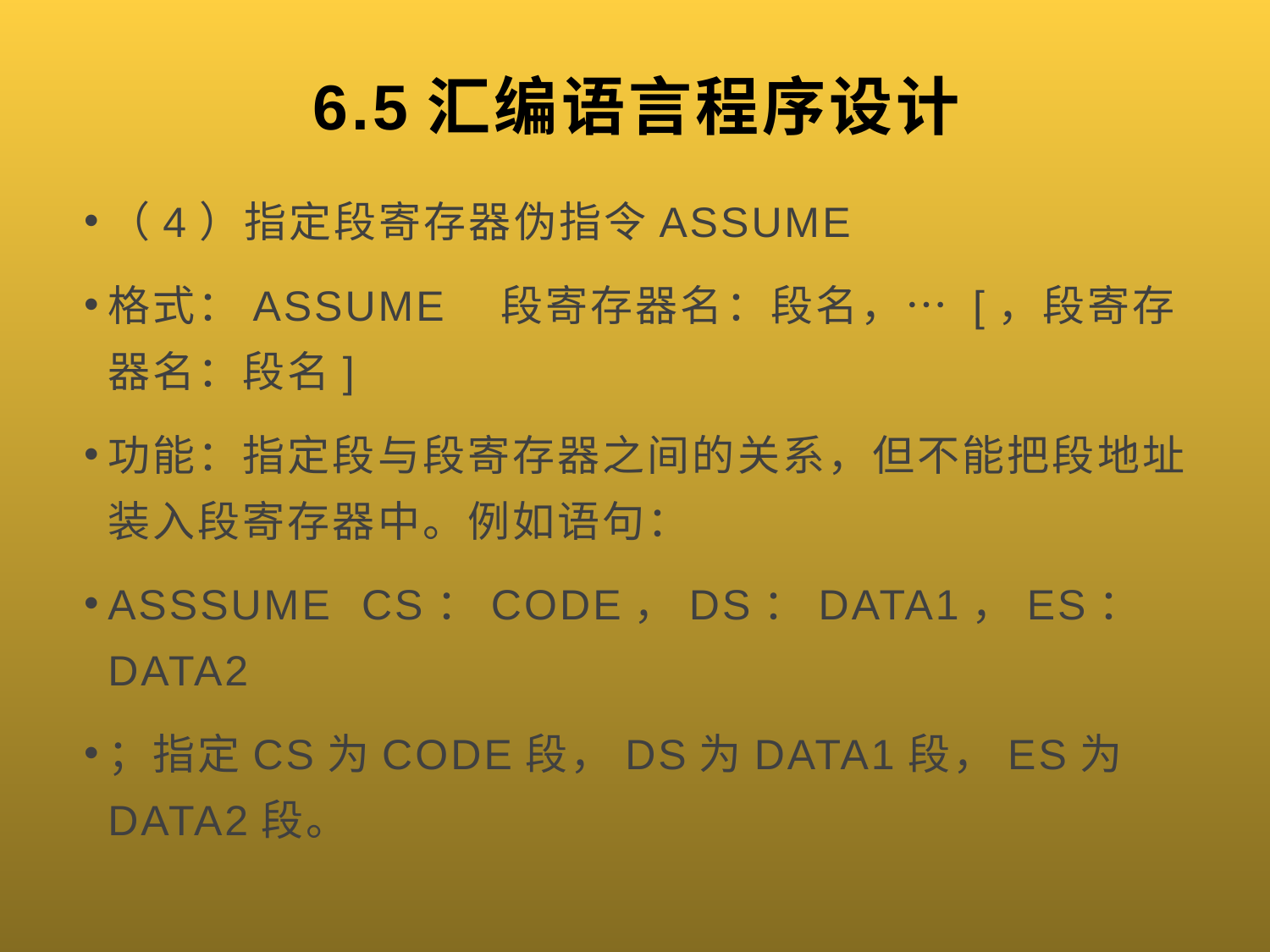

# 6.5汇编语言程序设计
（4）指定段寄存器伪指令ASSUME
格式：ASSUME   段寄存器名：段名，… [，段寄存器名：段名]
功能：指定段与段寄存器之间的关系，但不能把段地址装入段寄存器中。例如语句：
ASSSUME  CS：CODE，DS：DATA1，ES：DATA2
；指定CS为CODE段，DS为DATA1段，ES为DATA2段。